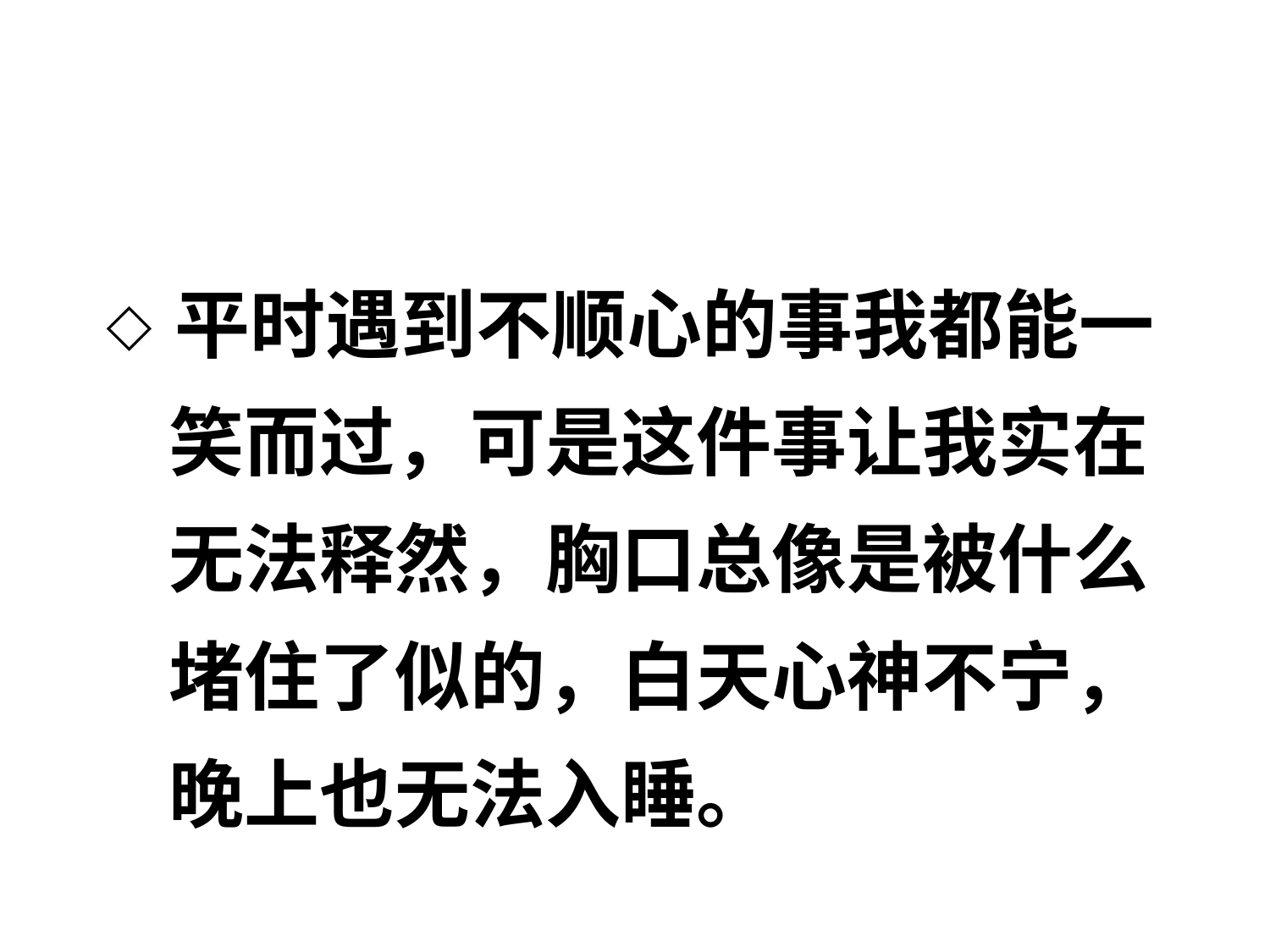

平时遇到不顺心的事我都能一笑而过，可是这件事让我实在无法释然，胸口总像是被什么堵住了似的，白天心神不宁，晚上也无法入睡。